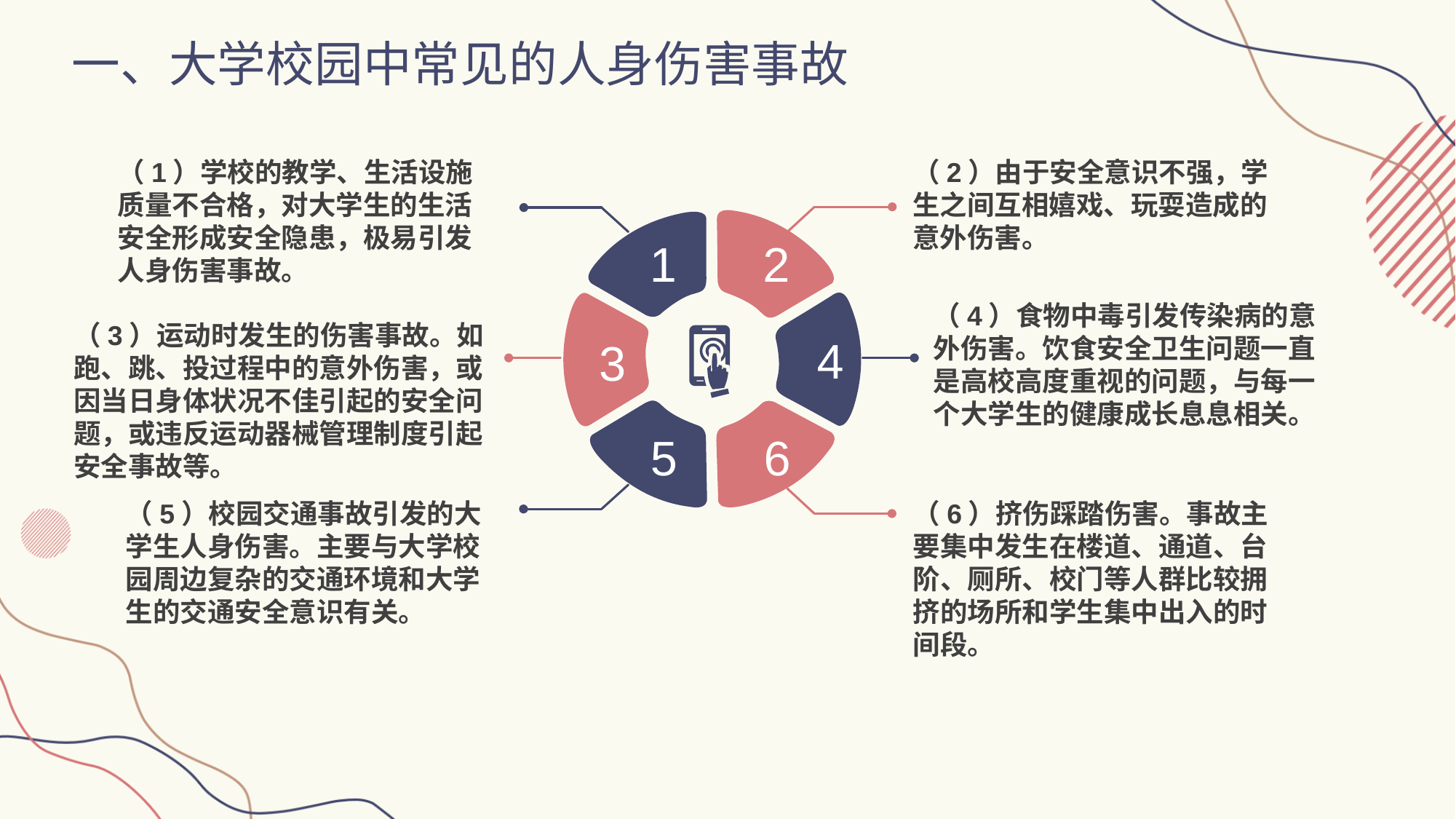

一、大学校园中常见的人身伤害事故
（1）学校的教学、生活设施质量不合格，对大学生的生活安全形成安全隐患，极易引发人身伤害事故。
（2）由于安全意识不强，学生之间互相嬉戏、玩耍造成的意外伤害。

1
2

（4）食物中毒引发传染病的意外伤害。饮食安全卫生问题一直是高校高度重视的问题，与每一个大学生的健康成长息息相关。
（3）运动时发生的伤害事故。如跑、跳、投过程中的意外伤害，或因当日身体状况不佳引起的安全问题，或违反运动器械管理制度引起安全事故等。

4
3

5
6
（5）校园交通事故引发的大学生人身伤害。主要与大学校园周边复杂的交通环境和大学生的交通安全意识有关。
（6）挤伤踩踏伤害。事故主要集中发生在楼道、通道、台阶、厕所、校门等人群比较拥挤的场所和学生集中出入的时间段。